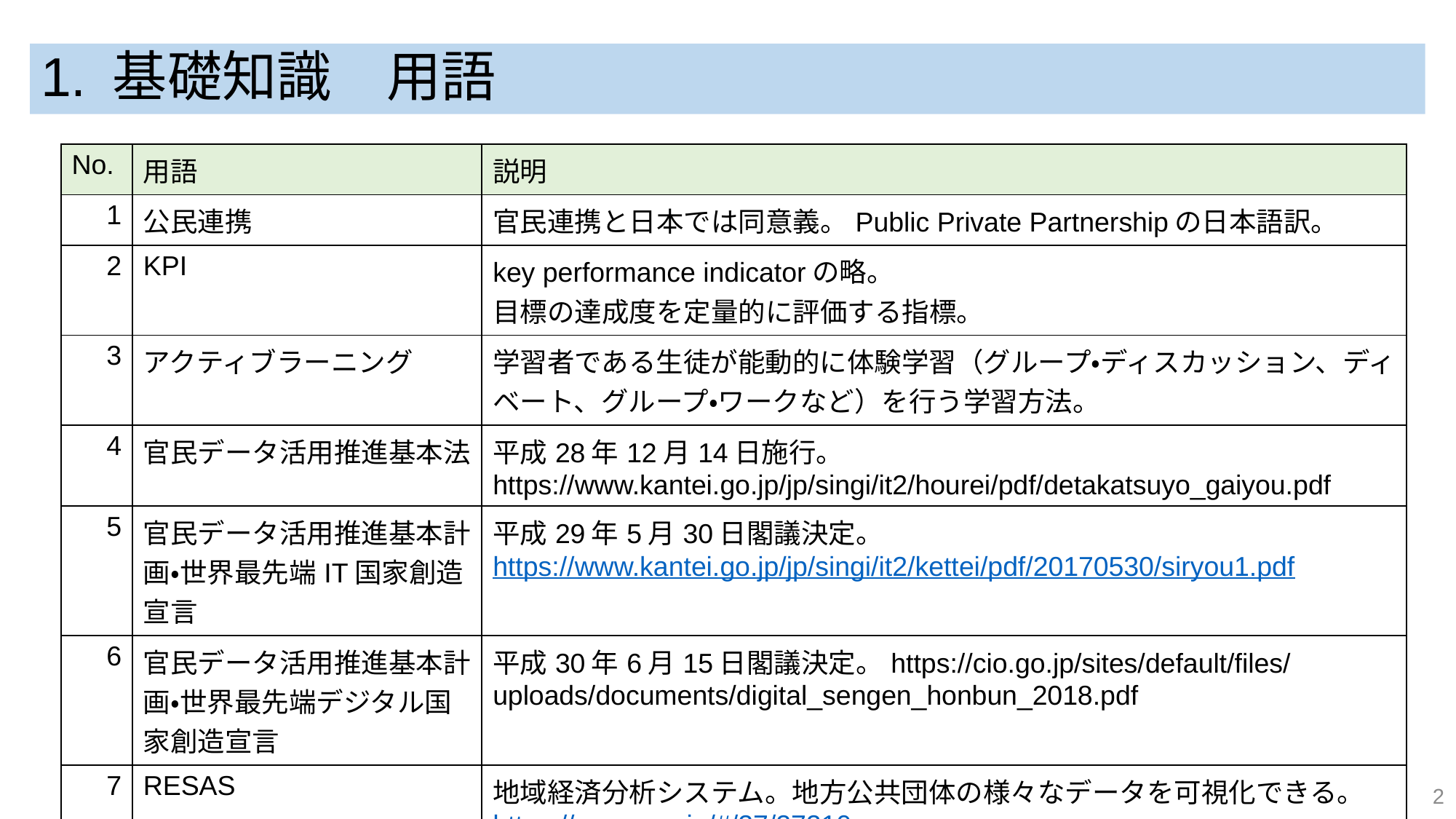

# 1. 基礎知識　用語
| No. | 用語 | 説明 |
| --- | --- | --- |
| 1 | 公民連携 | 官民連携と日本では同意義。Public Private Partnershipの日本語訳。 |
| 2 | KPI | key performance indicatorの略。 目標の達成度を定量的に評価する指標。 |
| 3 | アクティブラーニング | 学習者である生徒が能動的に体験学習（グループ・ディスカッション、ディベート、グループ・ワークなど）を行う学習方法。 |
| 4 | 官民データ活用推進基本法 | 平成28年12月14日施行。 https://www.kantei.go.jp/jp/singi/it2/hourei/pdf/detakatsuyo\_gaiyou.pdf |
| 5 | 官民データ活用推進基本計画・世界最先端IT国家創造宣言 | 平成29年5月30日閣議決定。 https://www.kantei.go.jp/jp/singi/it2/kettei/pdf/20170530/siryou1.pdf |
| 6 | 官民データ活用推進基本計画・世界最先端デジタル国家創造宣言 | 平成30年6月15日閣議決定。https://cio.go.jp/sites/default/files/uploads/documents/digital\_sengen\_honbun\_2018.pdf |
| 7 | RESAS | 地域経済分析システム。地方公共団体の様々なデータを可視化できる。 https://resas.go.jp/#/27/27210 |
2